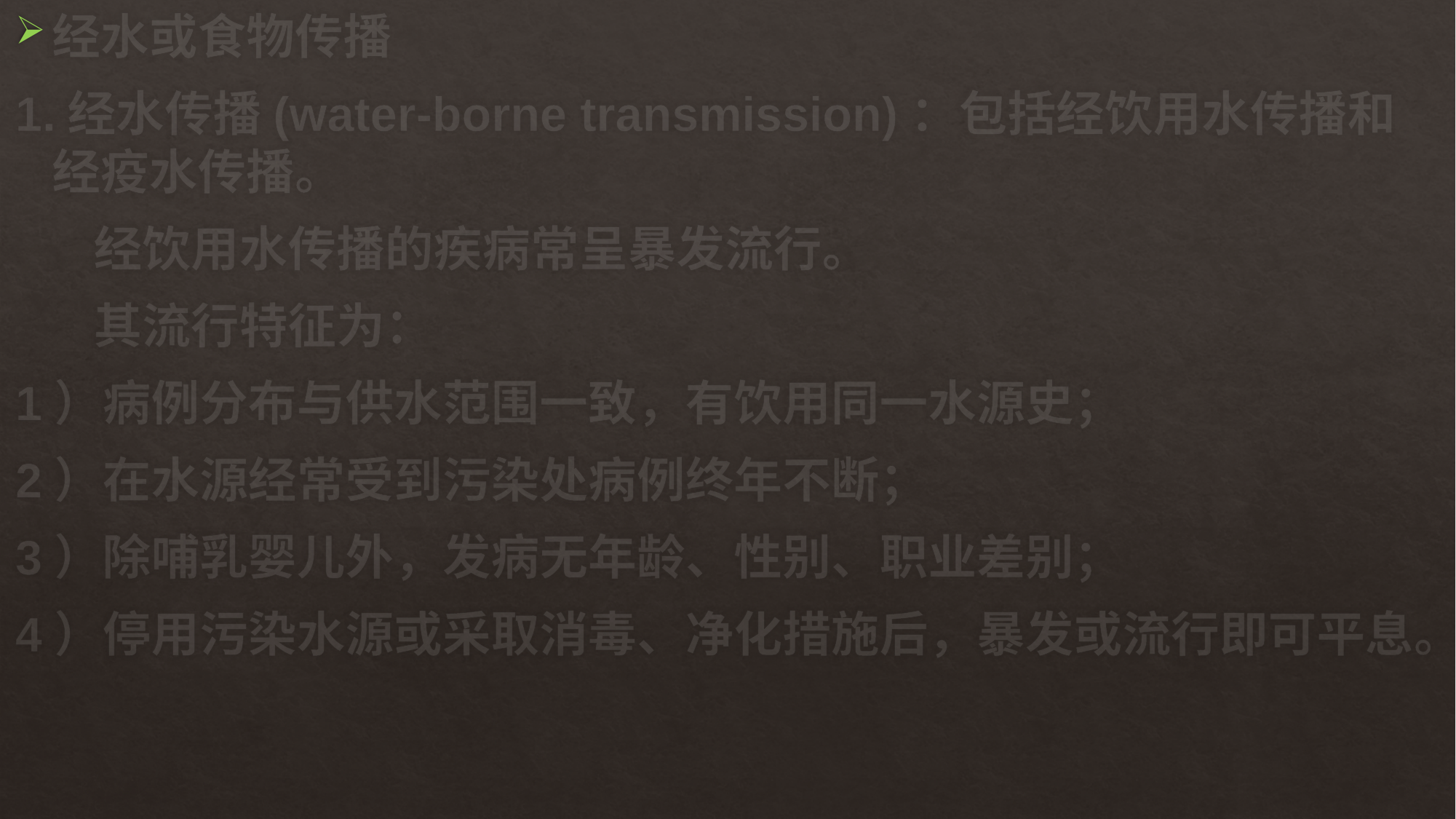

经水或食物传播
1.经水传播(water-borne transmission)：包括经饮用水传播和经疫水传播。
      经饮用水传播的疾病常呈暴发流行。
      其流行特征为：
1）病例分布与供水范围一致，有饮用同一水源史；
2）在水源经常受到污染处病例终年不断；
3）除哺乳婴儿外，发病无年龄、性别、职业差别；
4）停用污染水源或采取消毒、净化措施后，暴发或流行即可平息。